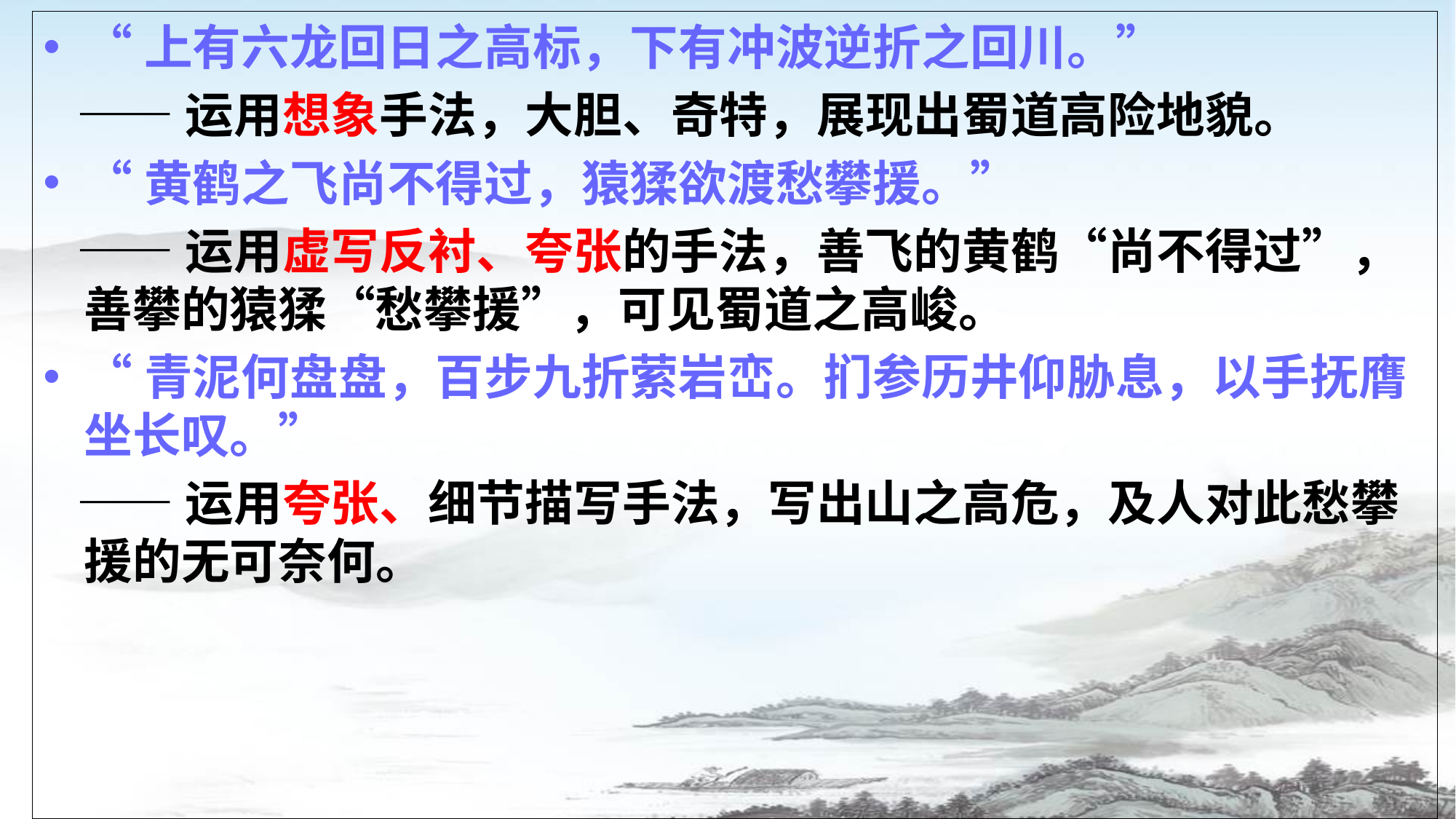

“上有六龙回日之高标，下有冲波逆折之回川。”
   ——运用想象手法，大胆、奇特，展现出蜀道高险地貌。
“黄鹤之飞尚不得过，猿猱欲渡愁攀援。”
   ——运用虚写反衬、夸张的手法，善飞的黄鹤“尚不得过”，善攀的猿猱“愁攀援”，可见蜀道之高峻。
“青泥何盘盘，百步九折萦岩峦。扪参历井仰胁息，以手抚膺坐长叹。”
   ——运用夸张、细节描写手法，写出山之高危，及人对此愁攀援的无可奈何。